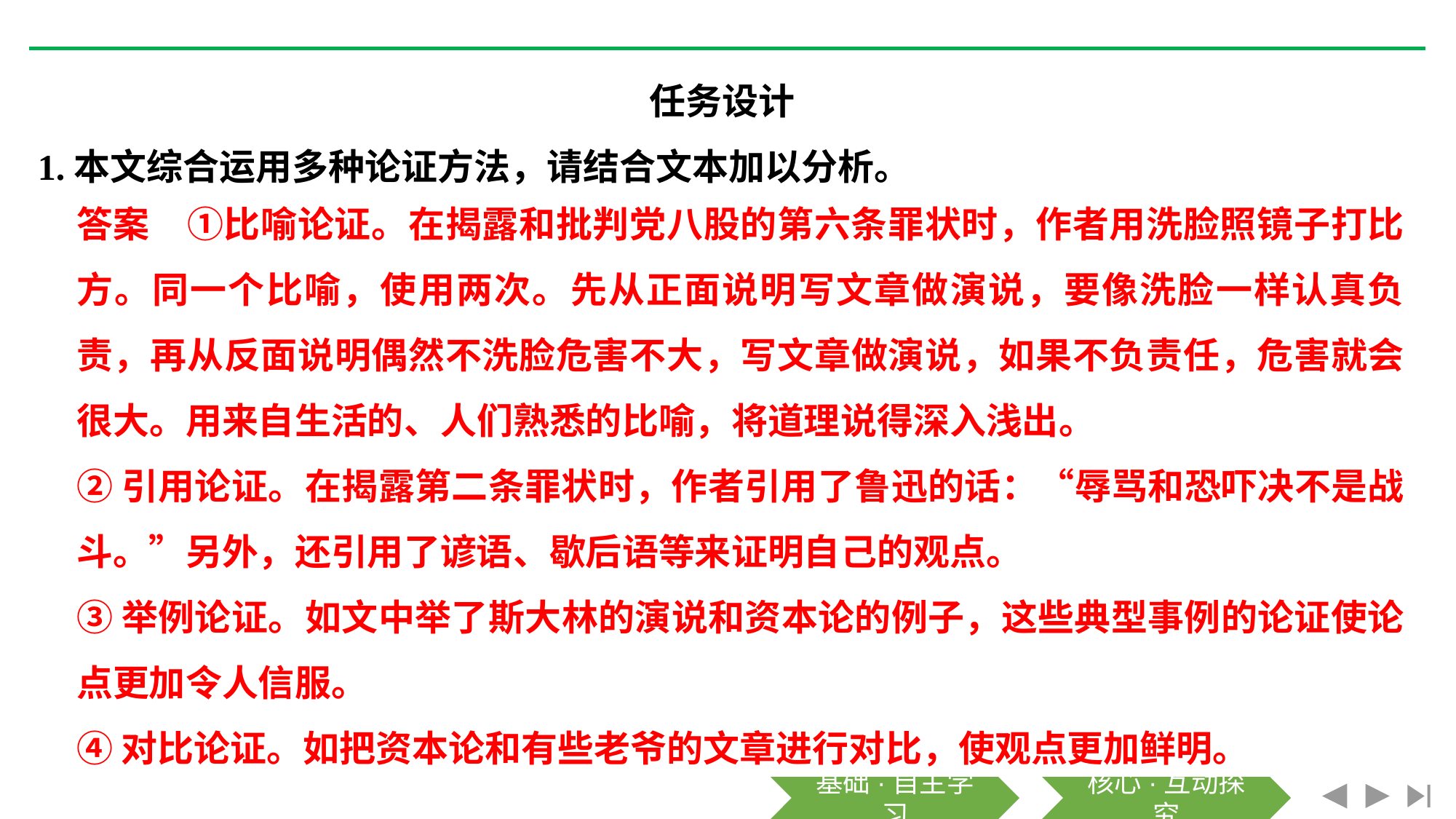

任务设计
1.本文综合运用多种论证方法，请结合文本加以分析。
答案　①比喻论证。在揭露和批判党八股的第六条罪状时，作者用洗脸照镜子打比方。同一个比喻，使用两次。先从正面说明写文章做演说，要像洗脸一样认真负责，再从反面说明偶然不洗脸危害不大，写文章做演说，如果不负责任，危害就会很大。用来自生活的、人们熟悉的比喻，将道理说得深入浅出。
②引用论证。在揭露第二条罪状时，作者引用了鲁迅的话：“辱骂和恐吓决不是战斗。”另外，还引用了谚语、歇后语等来证明自己的观点。
③举例论证。如文中举了斯大林的演说和资本论的例子，这些典型事例的论证使论点更加令人信服。
④对比论证。如把资本论和有些老爷的文章进行对比，使观点更加鲜明。